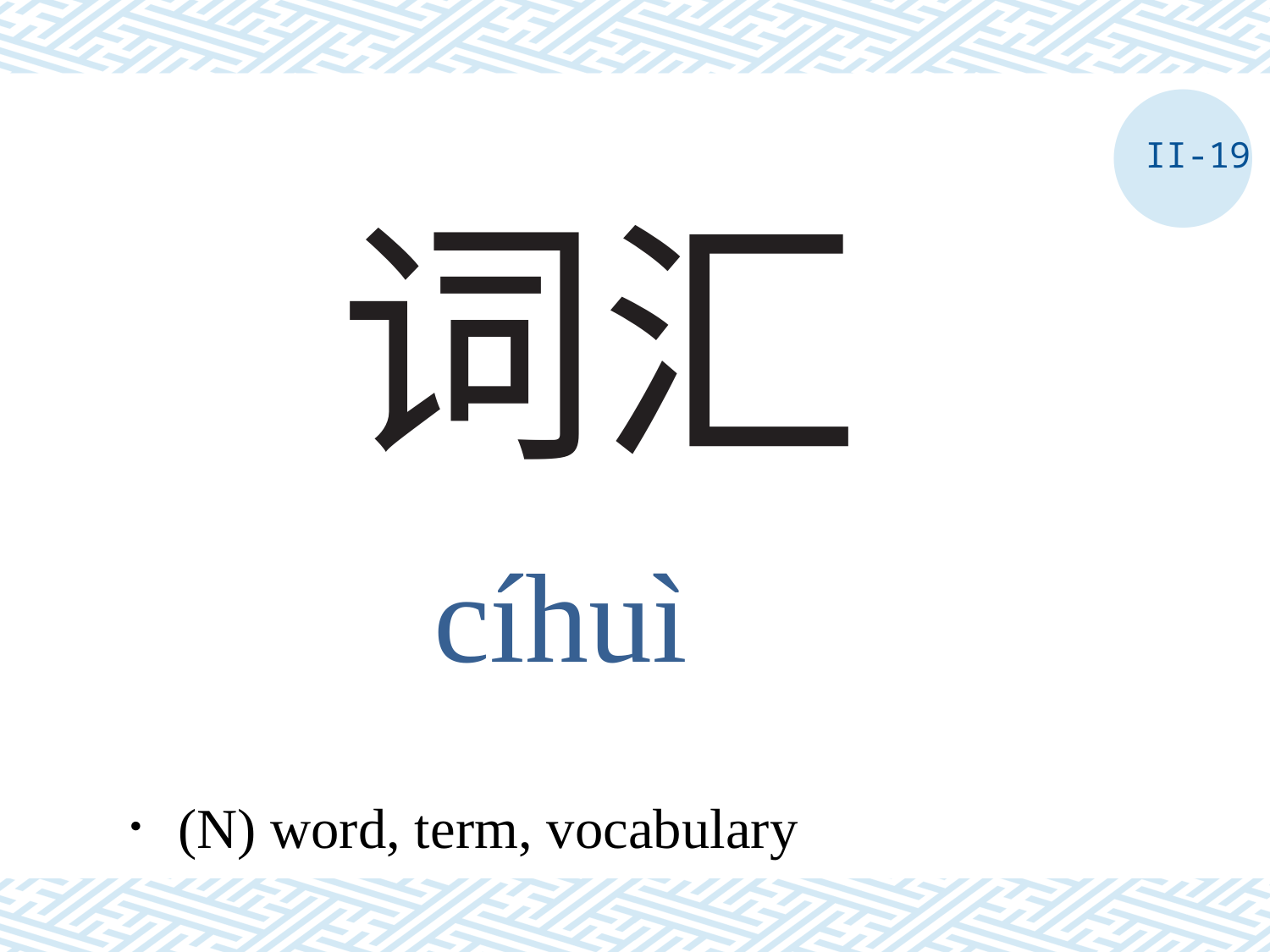

II-19

# 词汇
cíhuì
．(N) word, term, vocabulary